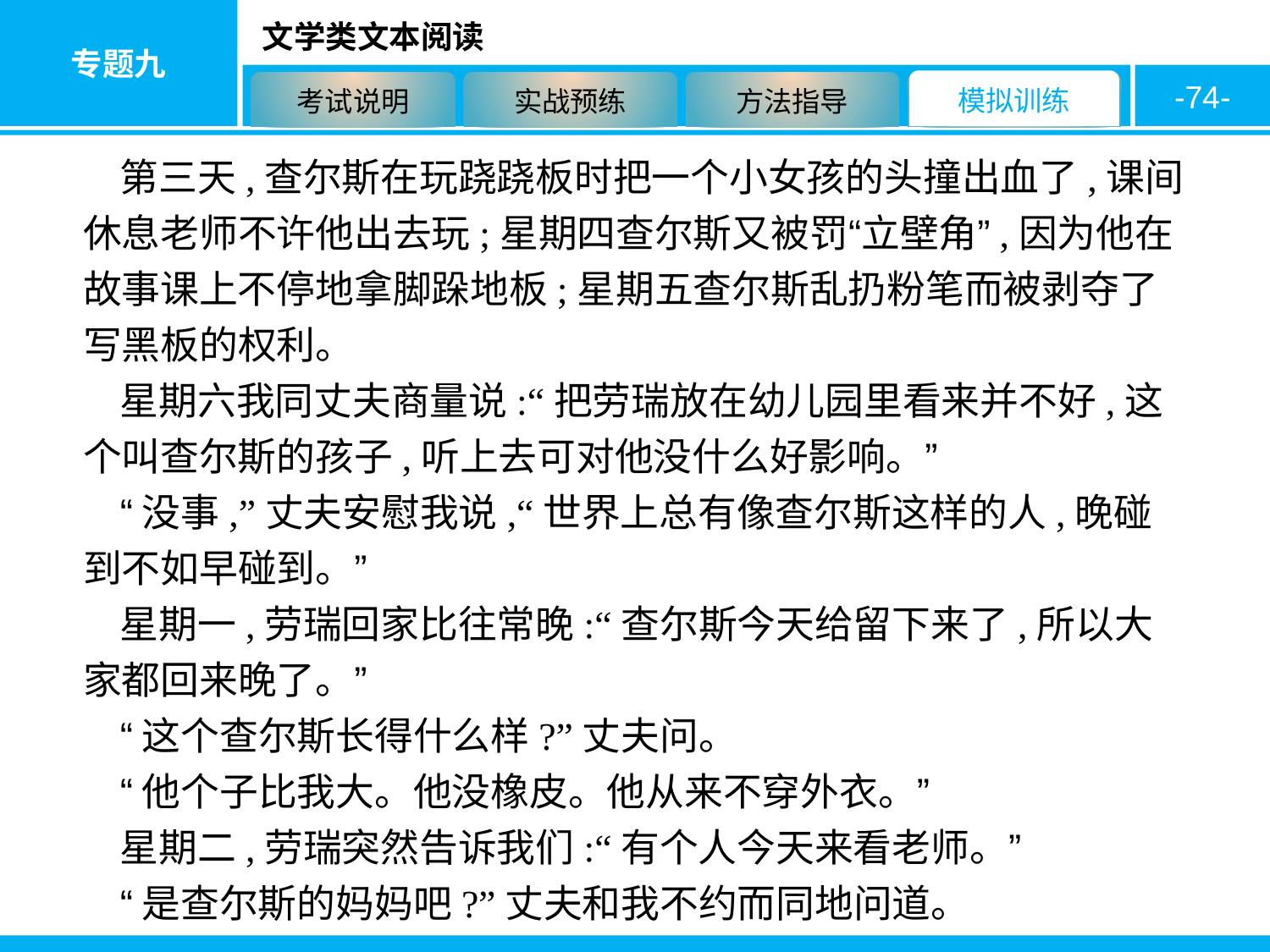

-74-
第三天,查尔斯在玩跷跷板时把一个小女孩的头撞出血了,课间休息老师不许他出去玩;星期四查尔斯又被罚“立壁角”,因为他在故事课上不停地拿脚跺地板;星期五查尔斯乱扔粉笔而被剥夺了写黑板的权利。
星期六我同丈夫商量说:“把劳瑞放在幼儿园里看来并不好,这个叫查尔斯的孩子,听上去可对他没什么好影响。”
“没事,”丈夫安慰我说,“世界上总有像查尔斯这样的人,晚碰到不如早碰到。”
星期一,劳瑞回家比往常晚:“查尔斯今天给留下来了,所以大家都回来晚了。”
“这个查尔斯长得什么样?”丈夫问。
“他个子比我大。他没橡皮。他从来不穿外衣。”
星期二,劳瑞突然告诉我们:“有个人今天来看老师。”
“是查尔斯的妈妈吧?”丈夫和我不约而同地问道。